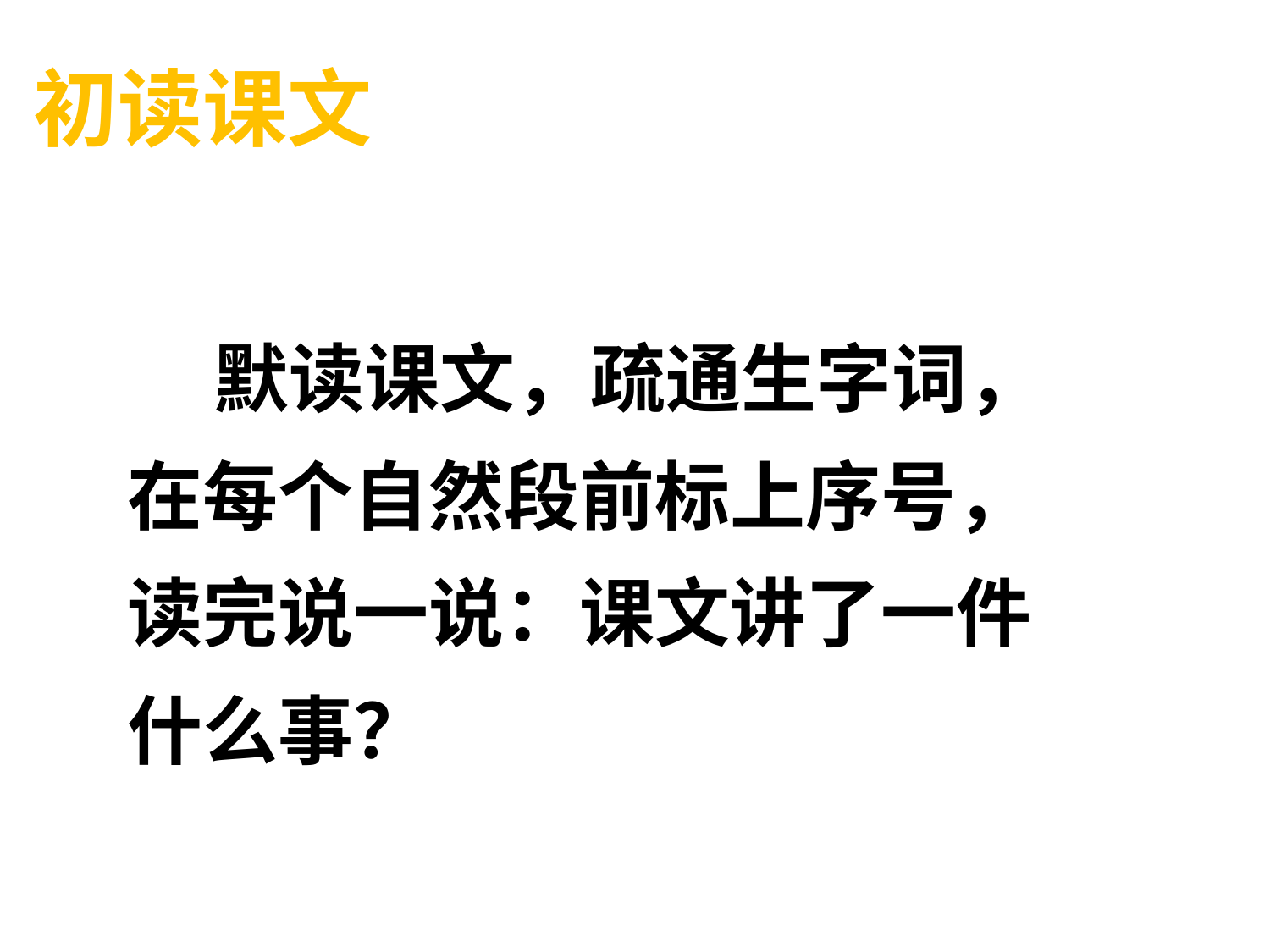

初读课文
    默读课文，疏通生字词，在每个自然段前标上序号，读完说一说：课文讲了一件什么事？